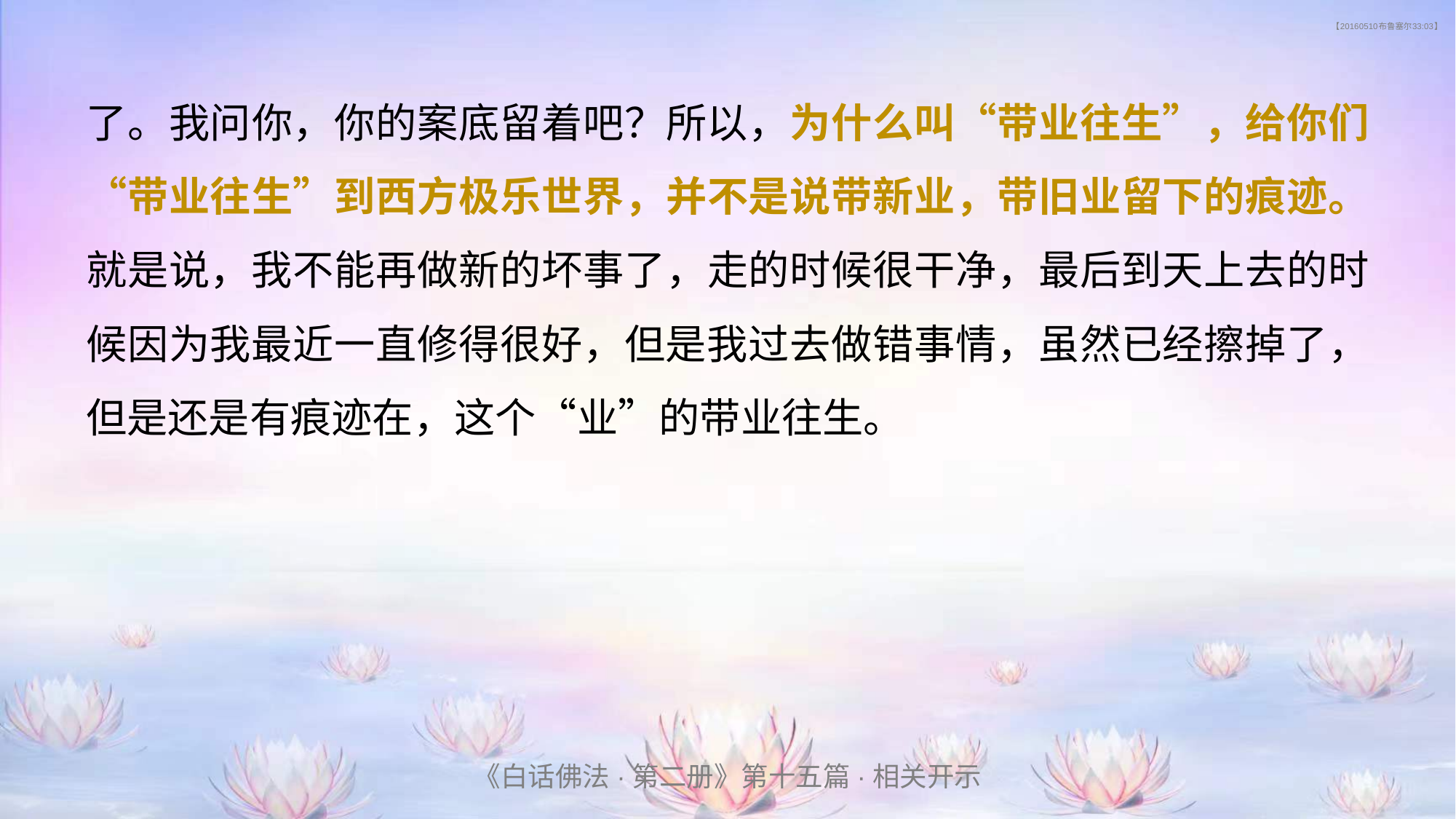

# 【20160510布鲁塞尔33:03】
了。我问你，你的案底留着吧？所以，为什么叫“带业往生”，给你们“带业往生”到西方极乐世界，并不是说带新业，带旧业留下的痕迹。就是说，我不能再做新的坏事了，走的时候很干净，最后到天上去的时候因为我最近一直修得很好，但是我过去做错事情，虽然已经擦掉了，但是还是有痕迹在，这个“业”的带业往生。
《白话佛法·第二册》第十五篇·相关开示